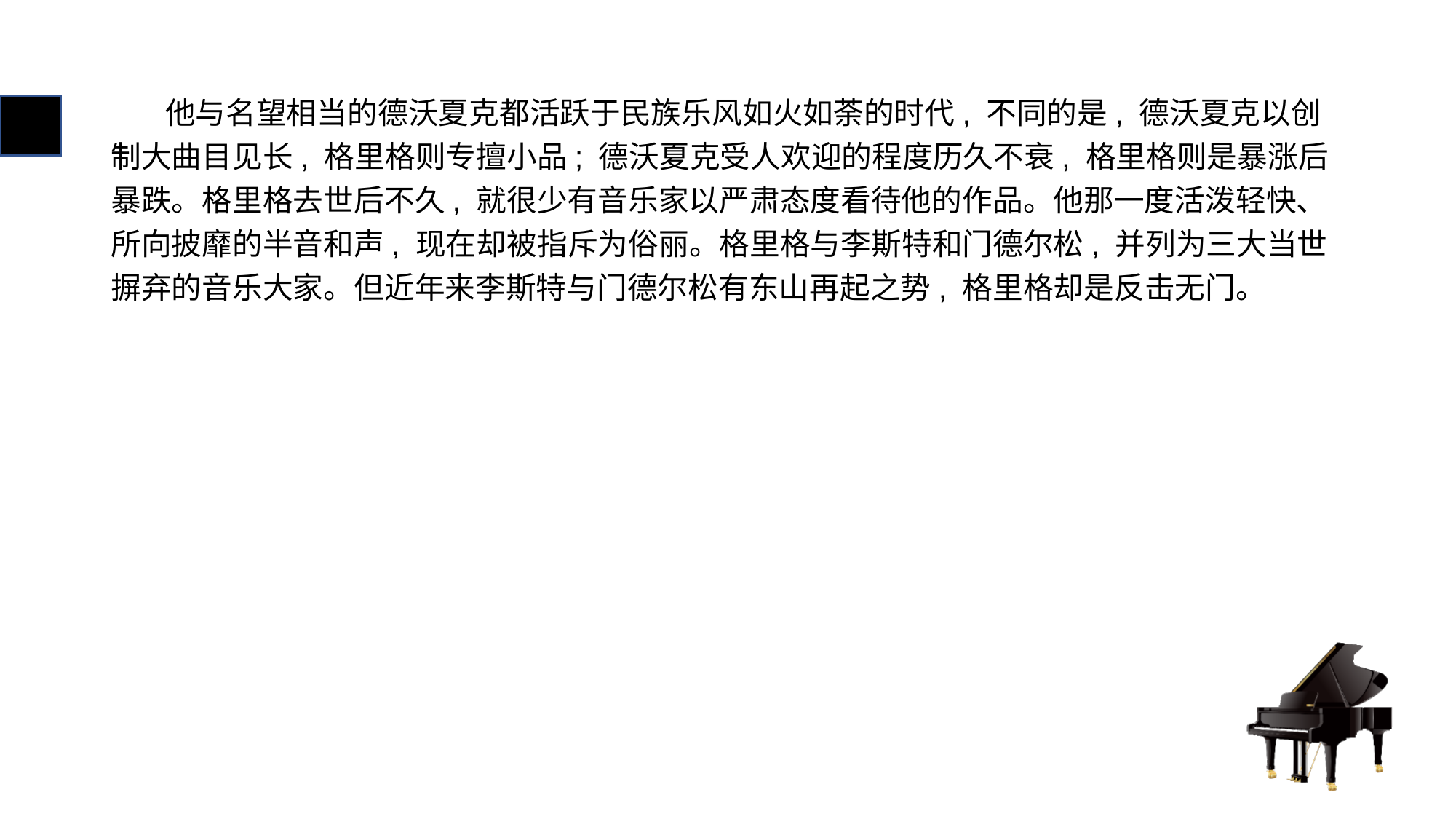

# 他与名望相当的德沃夏克都活跃于民族乐风如火如荼的时代, 不同的是, 德沃夏克以创制大曲目见长, 格里格则专擅小品; 德沃夏克受人欢迎的程度历久不衰, 格里格则是暴涨后暴跌。格里格去世后不久, 就很少有音乐家以严肃态度看待他的作品。他那一度活泼轻快、所向披靡的半音和声, 现在却被指斥为俗丽。格里格与李斯特和门德尔松, 并列为三大当世摒弃的音乐大家。但近年来李斯特与门德尔松有东山再起之势, 格里格却是反击无门。